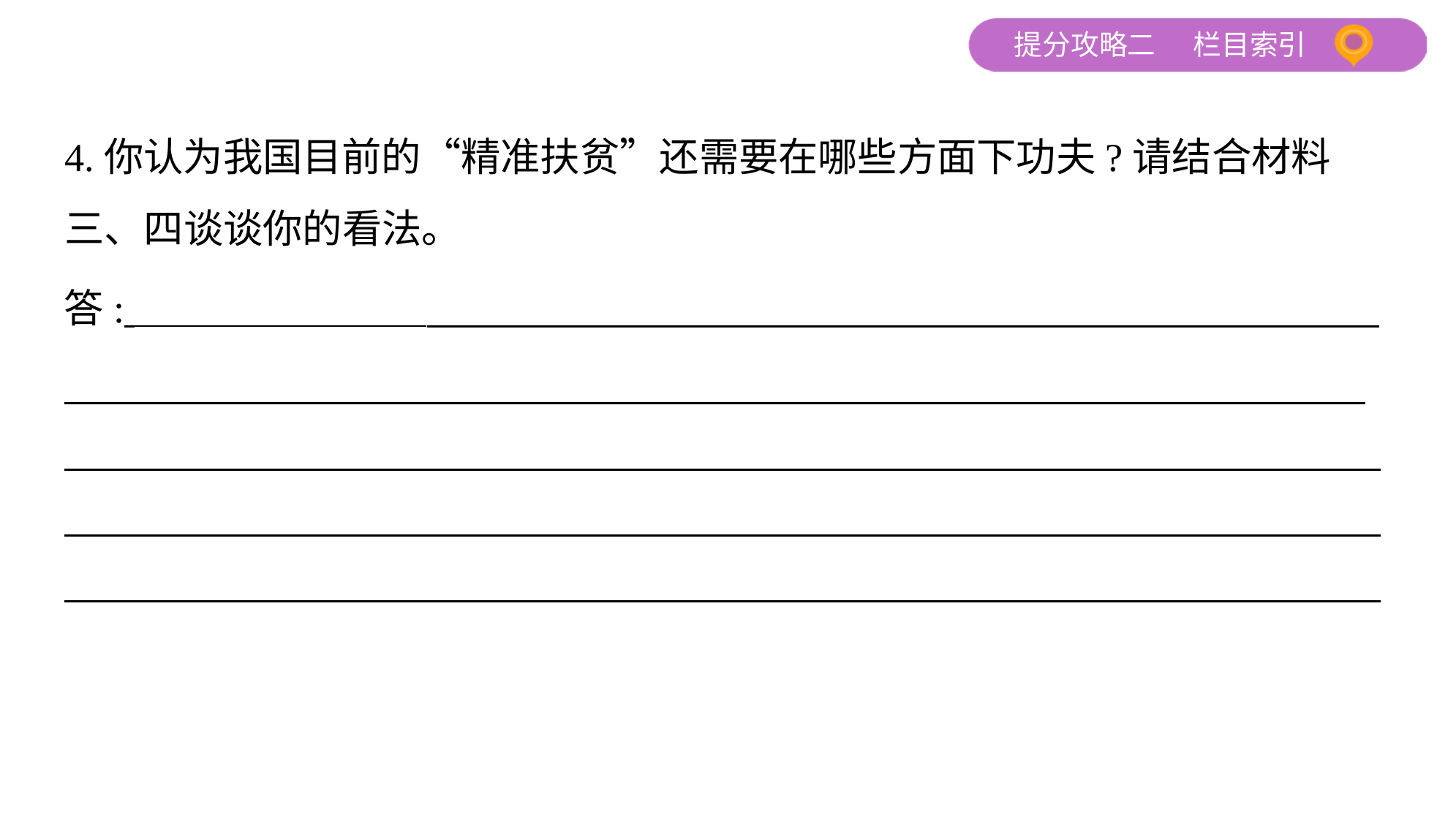

4.你认为我国目前的“精准扶贫”还需要在哪些方面下功夫?请结合材料
三、四谈谈你的看法。
答: